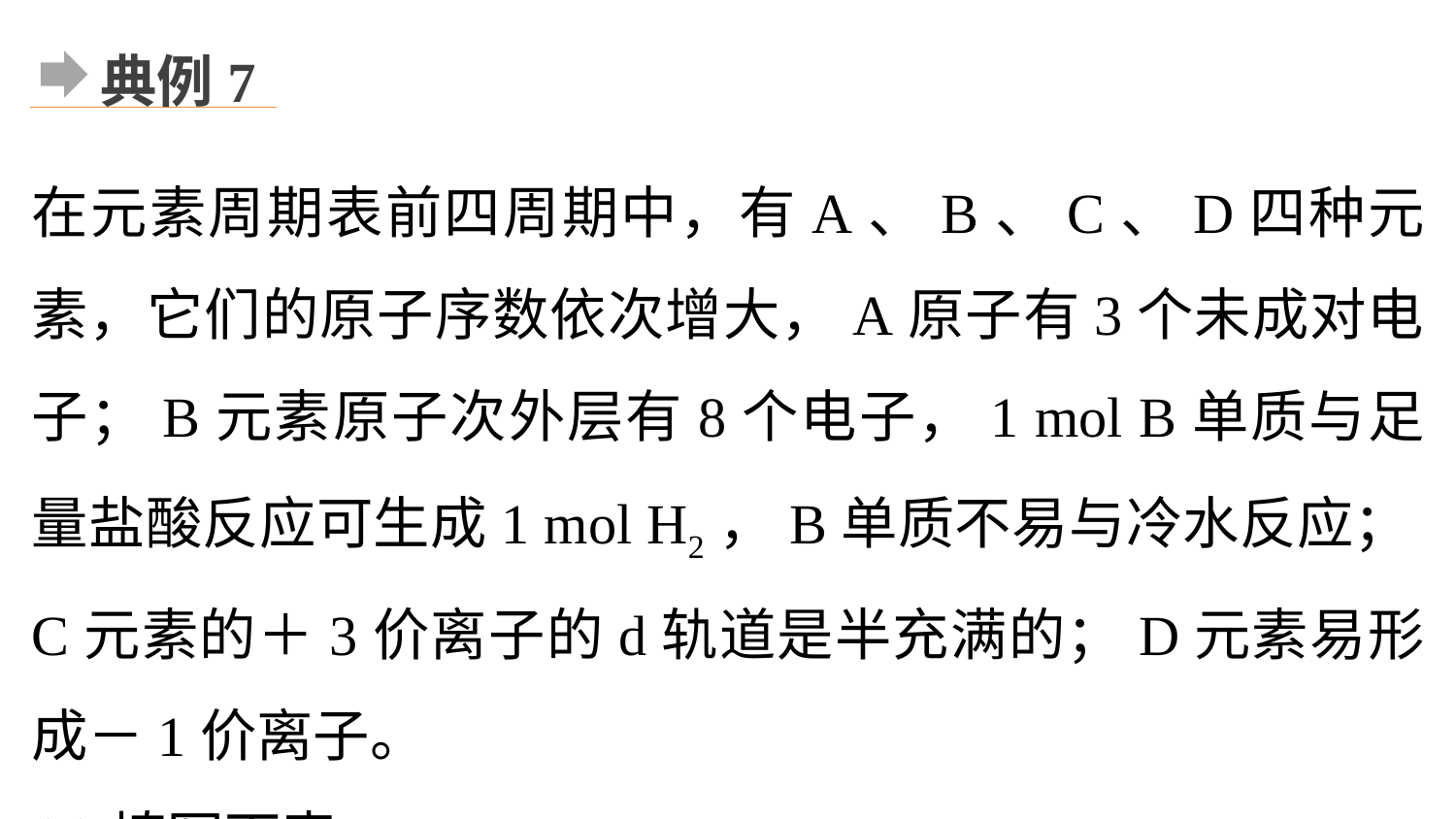

典例7

在元素周期表前四周期中，有A、B、C、D四种元素，它们的原子序数依次增大，A原子有3个未成对电子；B元素原子次外层有8个电子，1 mol B单质与足量盐酸反应可生成1 mol H2，B单质不易与冷水反应；C元素的＋3价离子的d轨道是半充满的；D元素易形成－1价离子。
(1)填写下表：